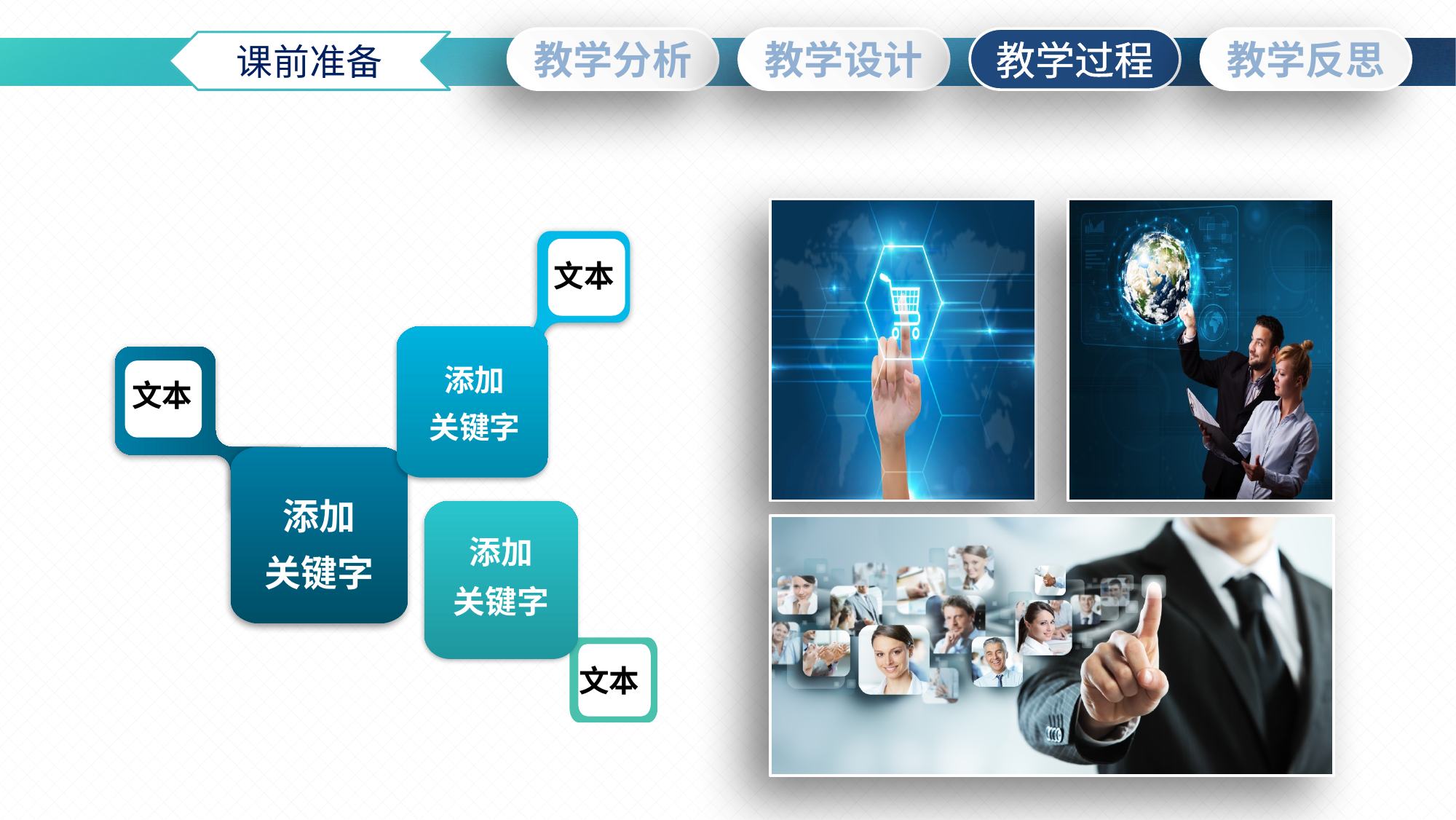

课前准备

文本

添加
关键字

文本

添加
关键字

添加
关键字

文本